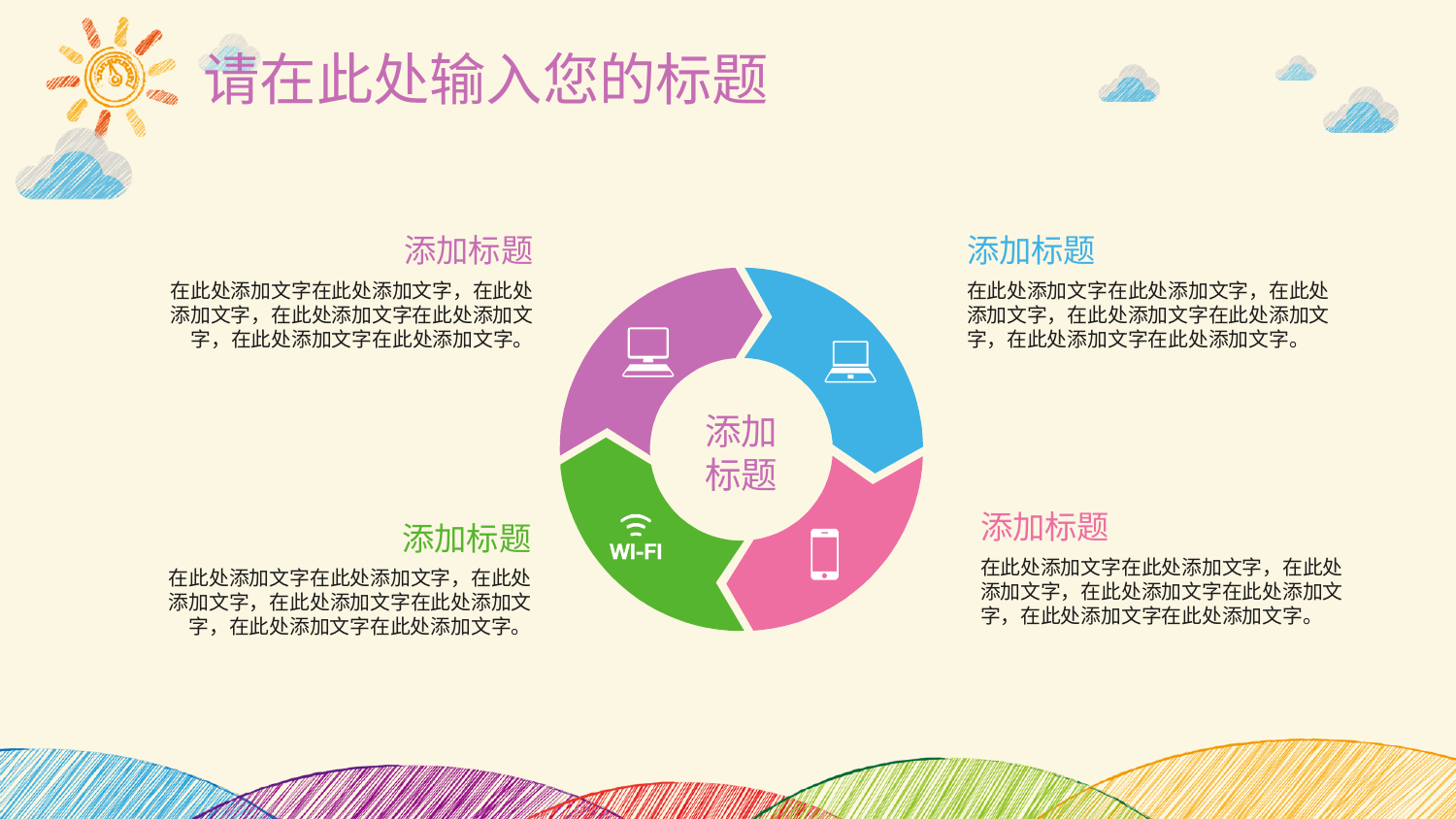

请在此处输入您的标题
添加标题
在此处添加文字在此处添加文字，在此处添加文字，在此处添加文字在此处添加文字，在此处添加文字在此处添加文字。
添加标题
在此处添加文字在此处添加文字，在此处添加文字，在此处添加文字在此处添加文字，在此处添加文字在此处添加文字。

添加
标题

添加标题
在此处添加文字在此处添加文字，在此处添加文字，在此处添加文字在此处添加文字，在此处添加文字在此处添加文字。
添加标题
在此处添加文字在此处添加文字，在此处添加文字，在此处添加文字在此处添加文字，在此处添加文字在此处添加文字。